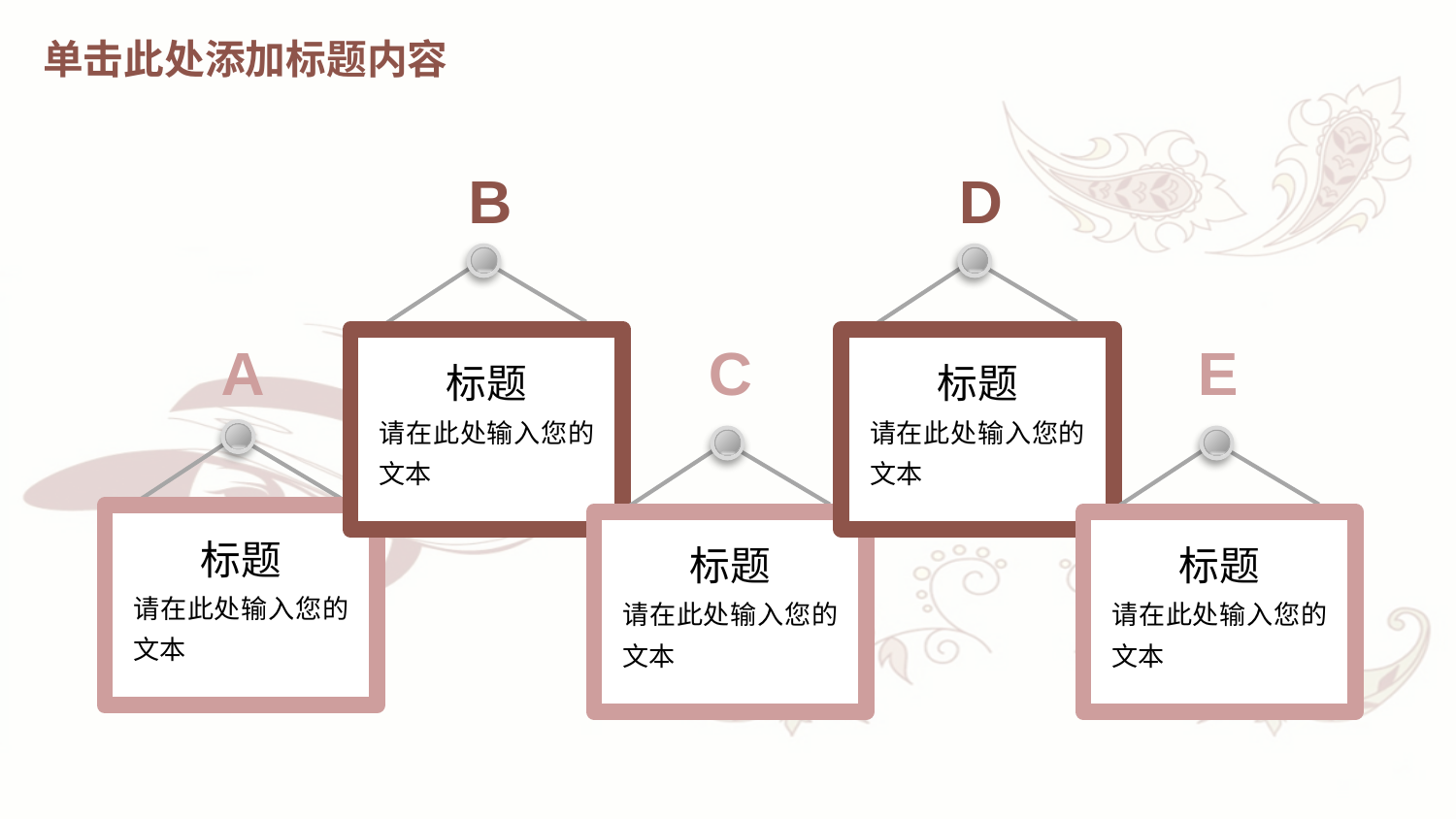

单击此处添加标题内容
B

标题
请在此处输入您的文本
D

标题
请在此处输入您的文本
A

标题
请在此处输入您的文本
C

标题
请在此处输入您的文本
E

标题
请在此处输入您的文本